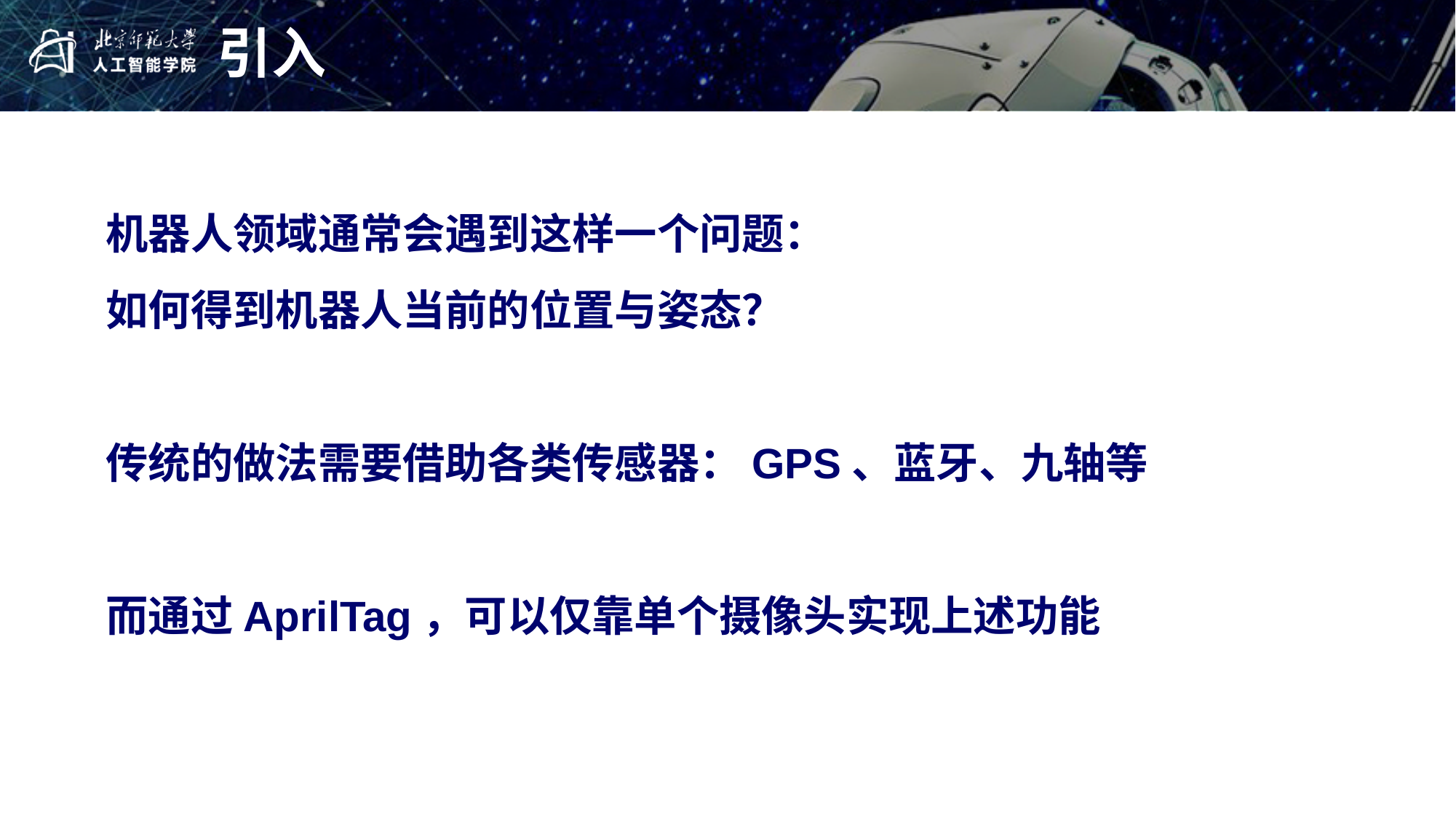

引入
机器人领域通常会遇到这样一个问题：
如何得到机器人当前的位置与姿态？

传统的做法需要借助各类传感器：GPS、蓝牙、九轴等

而通过AprilTag，可以仅靠单个摄像头实现上述功能